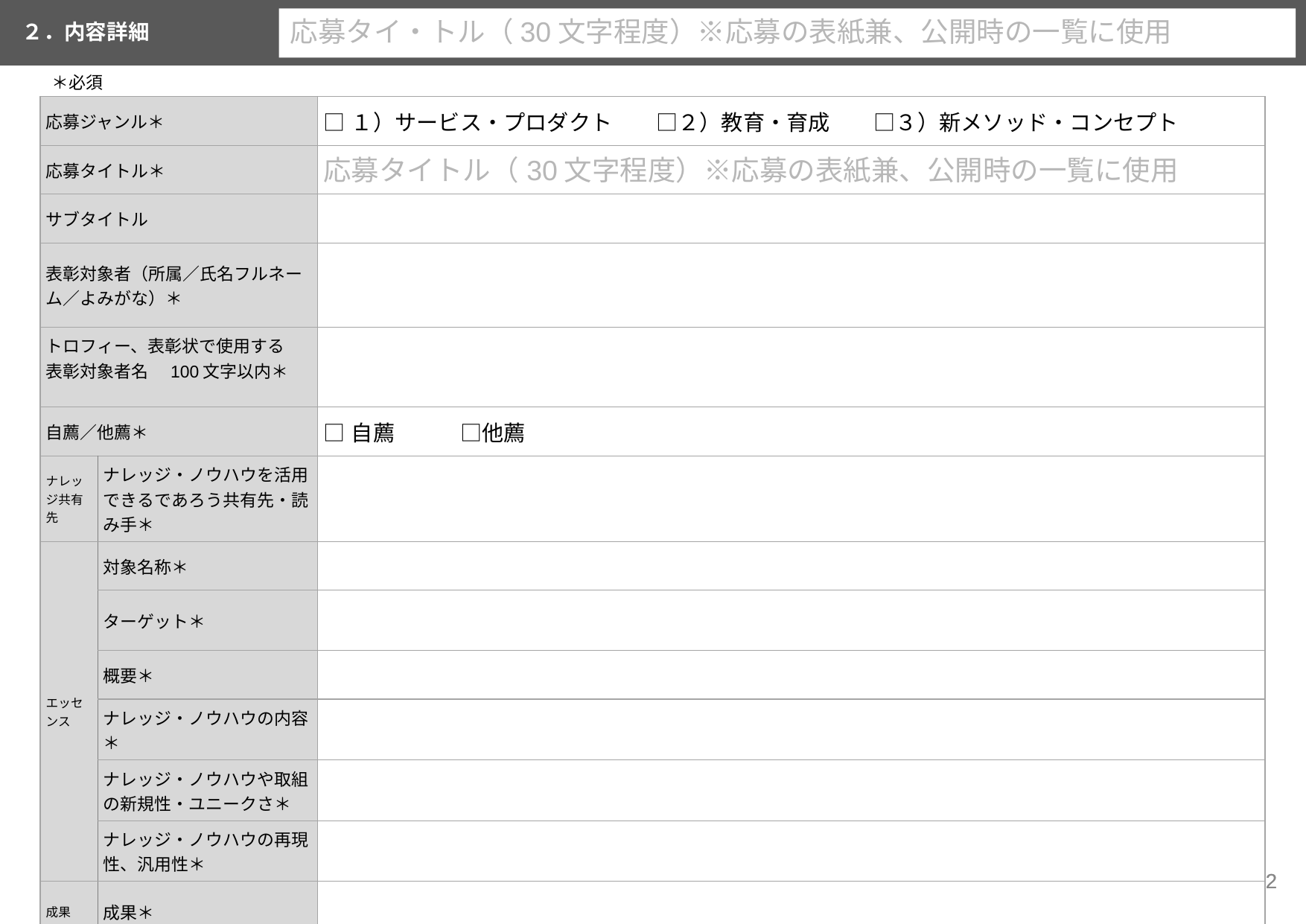

応募タイ・トル（30文字程度）※応募の表紙兼、公開時の一覧に使用
２．内容詳細
＊必須
| 応募ジャンル＊ |  | □１）サービス・プロダクト　　□２）教育・育成　　□３）新メソッド・コンセプト |
| --- | --- | --- |
| 応募タイトル＊ |  | 応募タイトル（30文字程度）※応募の表紙兼、公開時の一覧に使用 |
| サブタイトル |  |  |
| 表彰対象者（所属／氏名フルネーム／よみがな）＊ |  |  |
| トロフィー、表彰状で使用する 表彰対象者名　100文字以内＊ |  |  |
| 自薦／他薦＊ |  | □自薦　　　□他薦 |
| ナレッジ共有先 | ナレッジ・ノウハウを活用できるであろう共有先・読み手＊ |  |
| エッセンス | 対象名称＊ |  |
|  | ターゲット＊ |  |
|  | 概要＊ |  |
|  | ナレッジ・ノウハウの内容＊ |  |
|  | ナレッジ・ノウハウや取組の新規性・ユニークさ＊ |  |
|  | ナレッジ・ノウハウの再現性、汎用性＊ |  |
| 成果 | 成果＊ |  |
2
2